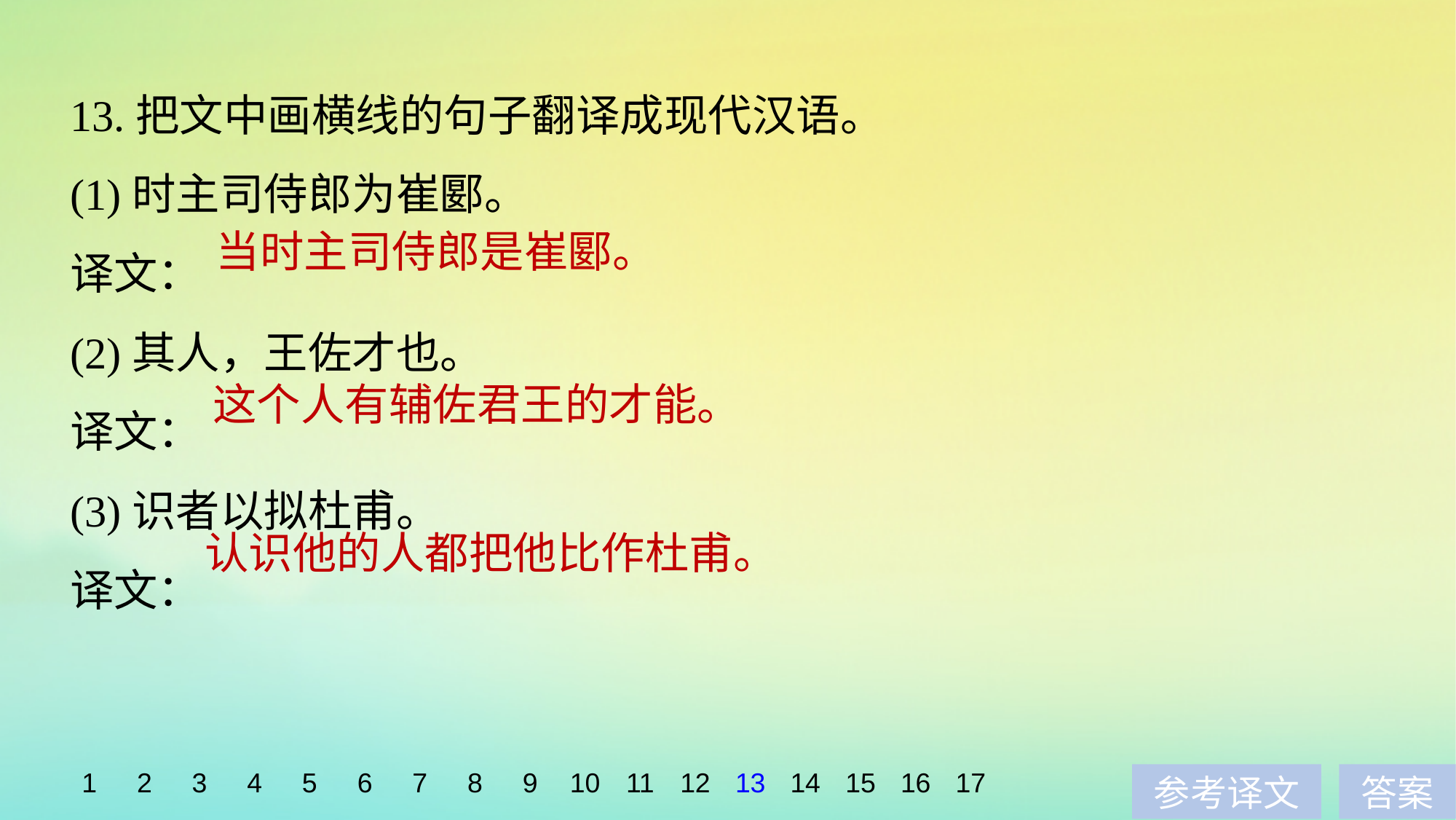

13.把文中画横线的句子翻译成现代汉语。
(1)时主司侍郎为崔郾。
译文：
(2)其人，王佐才也。
译文：
(3)识者以拟杜甫。
译文：
当时主司侍郎是崔郾。
这个人有辅佐君王的才能。
认识他的人都把他比作杜甫。
1
2
3
4
5
6
7
8
9
10
11
12
13
14
15
16
17
参考译文
答案